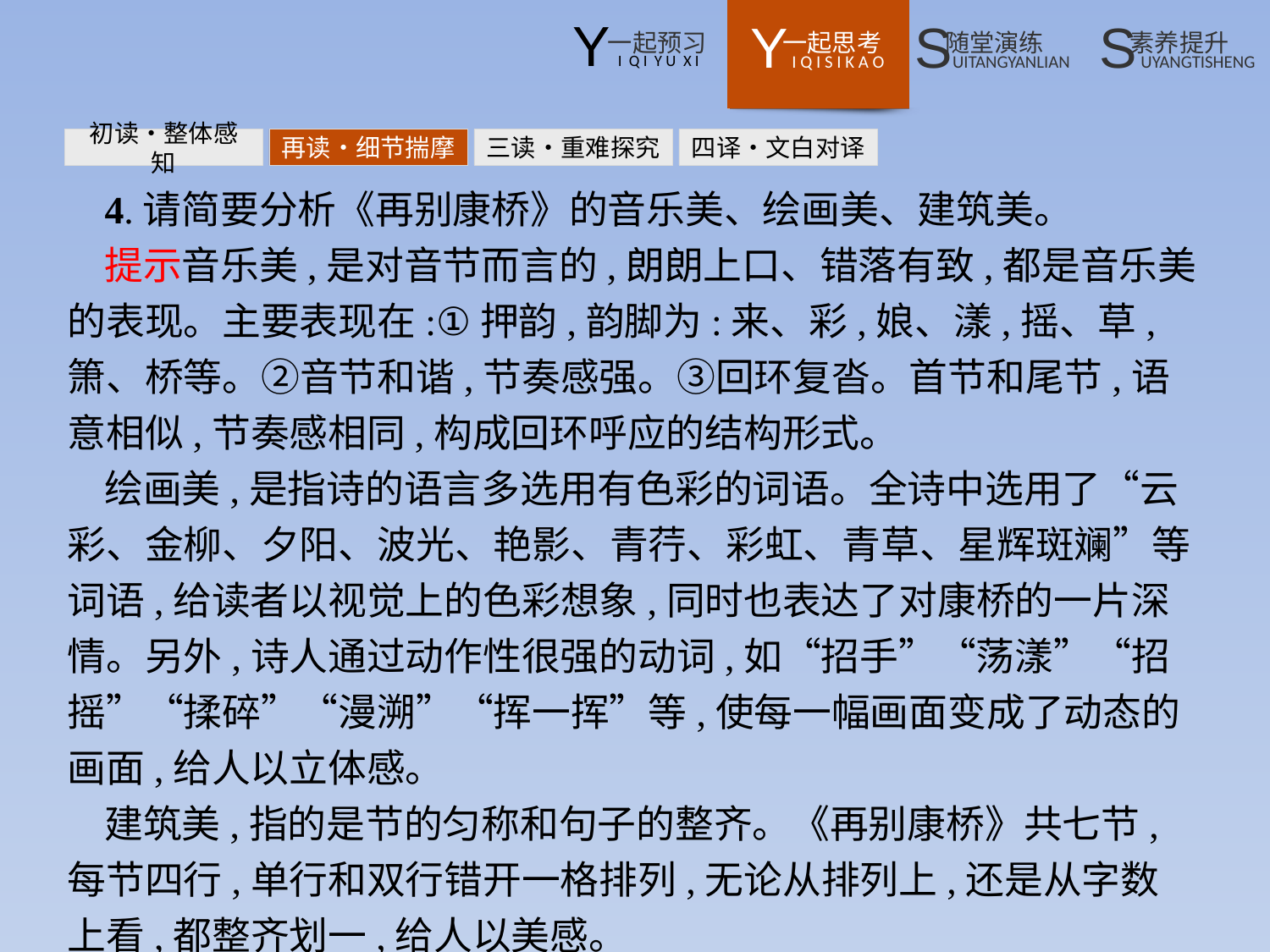

初读•整体感知
再读•细节揣摩
三读•重难探究
四译•文白对译
4.请简要分析《再别康桥》的音乐美、绘画美、建筑美。
提示音乐美,是对音节而言的,朗朗上口、错落有致,都是音乐美的表现。主要表现在:①押韵,韵脚为:来、彩,娘、漾,摇、草,箫、桥等。②音节和谐,节奏感强。③回环复沓。首节和尾节,语意相似,节奏感相同,构成回环呼应的结构形式。
绘画美,是指诗的语言多选用有色彩的词语。全诗中选用了“云彩、金柳、夕阳、波光、艳影、青荇、彩虹、青草、星辉斑斓”等词语,给读者以视觉上的色彩想象,同时也表达了对康桥的一片深情。另外,诗人通过动作性很强的动词,如“招手”“荡漾”“招摇”“揉碎”“漫溯”“挥一挥”等,使每一幅画面变成了动态的画面,给人以立体感。
建筑美,指的是节的匀称和句子的整齐。《再别康桥》共七节,每节四行,单行和双行错开一格排列,无论从排列上,还是从字数上看,都整齐划一,给人以美感。